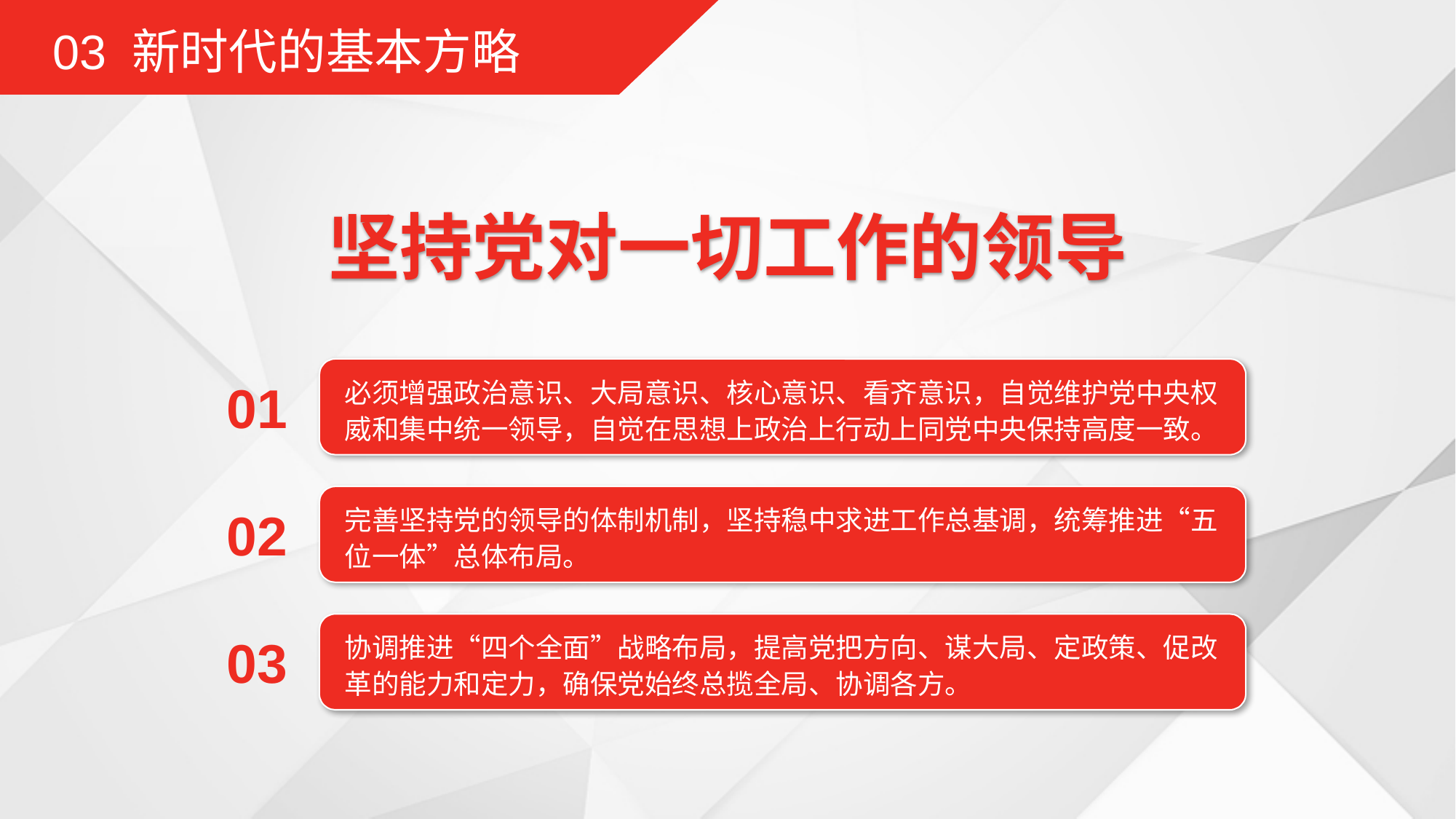

03 新时代的基本方略
坚持党对一切工作的领导

必须增强政治意识、大局意识、核心意识、看齐意识，自觉维护党中央权威和集中统一领导，自觉在思想上政治上行动上同党中央保持高度一致。
01

完善坚持党的领导的体制机制，坚持稳中求进工作总基调，统筹推进“五位一体”总体布局。
02

协调推进“四个全面”战略布局，提高党把方向、谋大局、定政策、促改革的能力和定力，确保党始终总揽全局、协调各方。
03